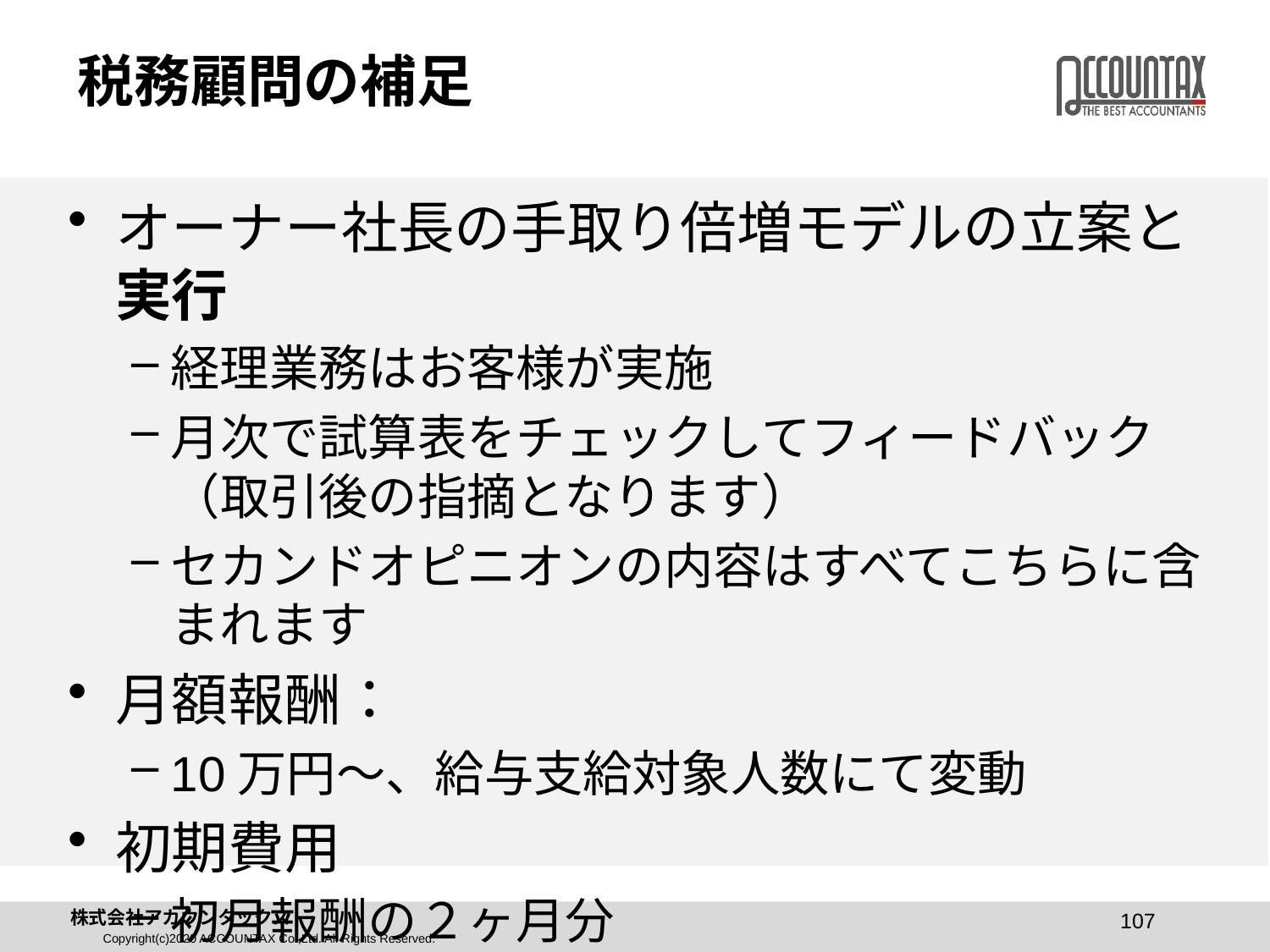

# 税務顧問の補足

オーナー社長の手取り倍増モデルの立案と実行
経理業務はお客様が実施
月次で試算表をチェックしてフィードバック（取引後の指摘となります）
セカンドオピニオンの内容はすべてこちらに含まれます
月額報酬：
10万円～、給与支給対象人数にて変動
初期費用
初月報酬の２ヶ月分
107